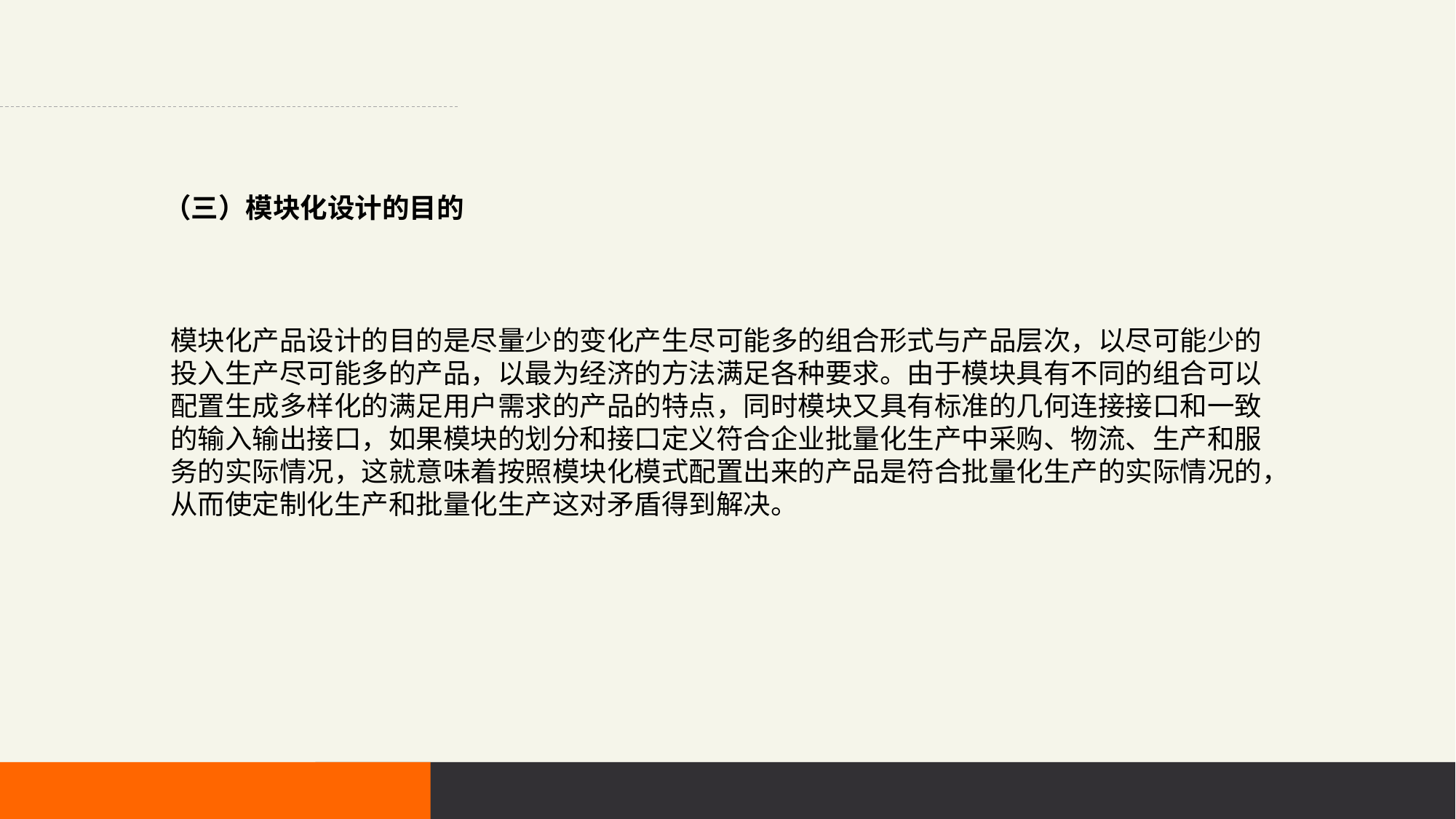

（三）模块化设计的目的
模块化产品设计的目的是尽量少的变化产生尽可能多的组合形式与产品层次，以尽可能少的投入生产尽可能多的产品，以最为经济的方法满足各种要求。由于模块具有不同的组合可以配置生成多样化的满足用户需求的产品的特点，同时模块又具有标准的几何连接接口和一致的输入输出接口，如果模块的划分和接口定义符合企业批量化生产中采购、物流、生产和服务的实际情况，这就意味着按照模块化模式配置出来的产品是符合批量化生产的实际情况的，从而使定制化生产和批量化生产这对矛盾得到解决。